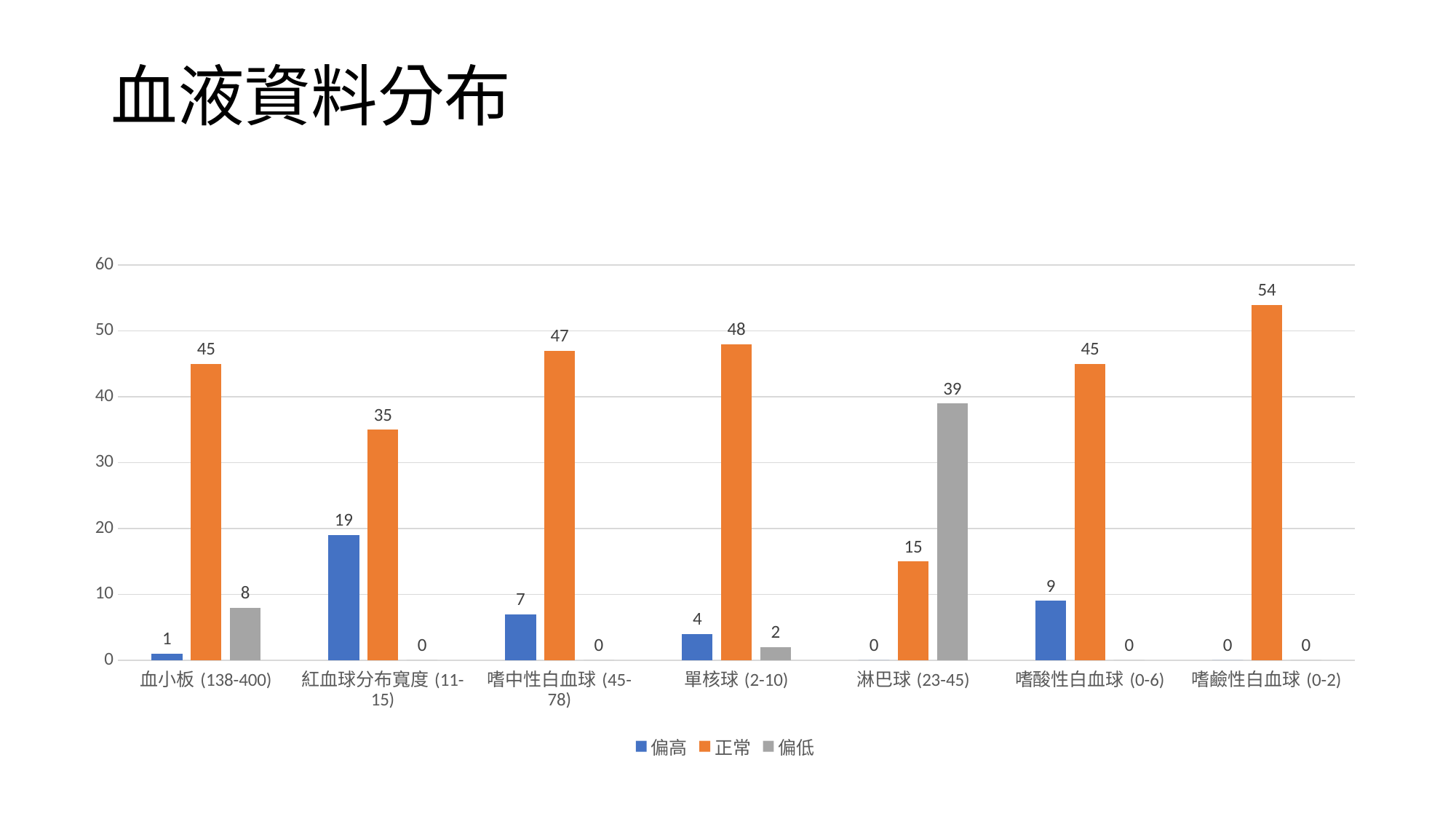

# 血液資料分布

### Chart

| Category | 偏高 | 正常 | 偏低 |
|---|---|---|---|
| 血小板(138-400) | 1.0 | 45.0 | 8.0 |
| 紅血球分布寬度(11-15) | 19.0 | 35.0 | 0.0 |
| 嗜中性白血球(45-78) | 7.0 | 47.0 | 0.0 |
| 單核球(2-10) | 4.0 | 48.0 | 2.0 |
| 淋巴球(23-45) | 0.0 | 15.0 | 39.0 |
| 嗜酸性白血球(0-6) | 9.0 | 45.0 | 0.0 |
| 嗜鹼性白血球(0-2) | 0.0 | 54.0 | 0.0 |